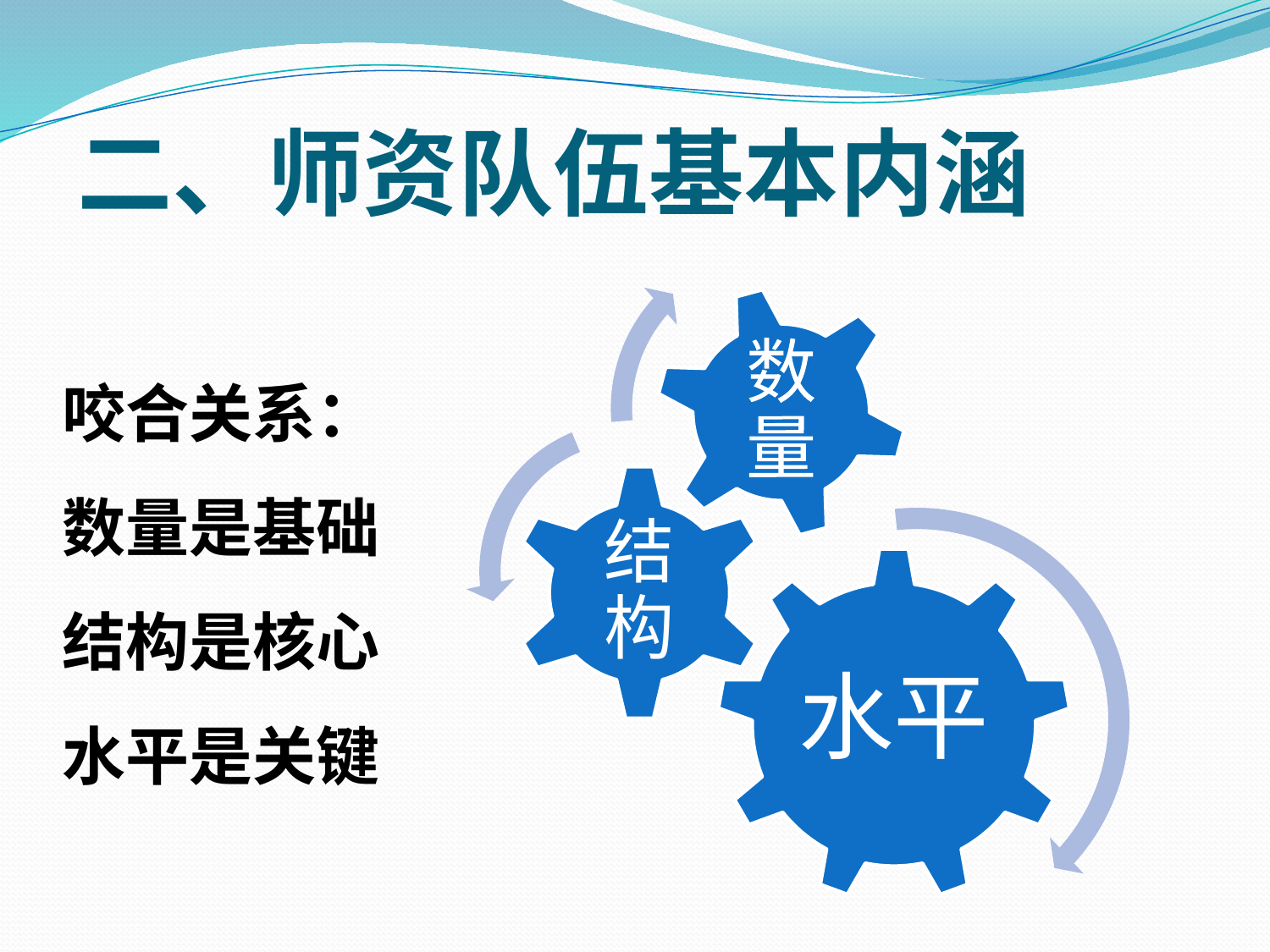

# 二、师资队伍基本内涵
水平
结构
数量
咬合关系：
数量是基础
结构是核心
水平是关键